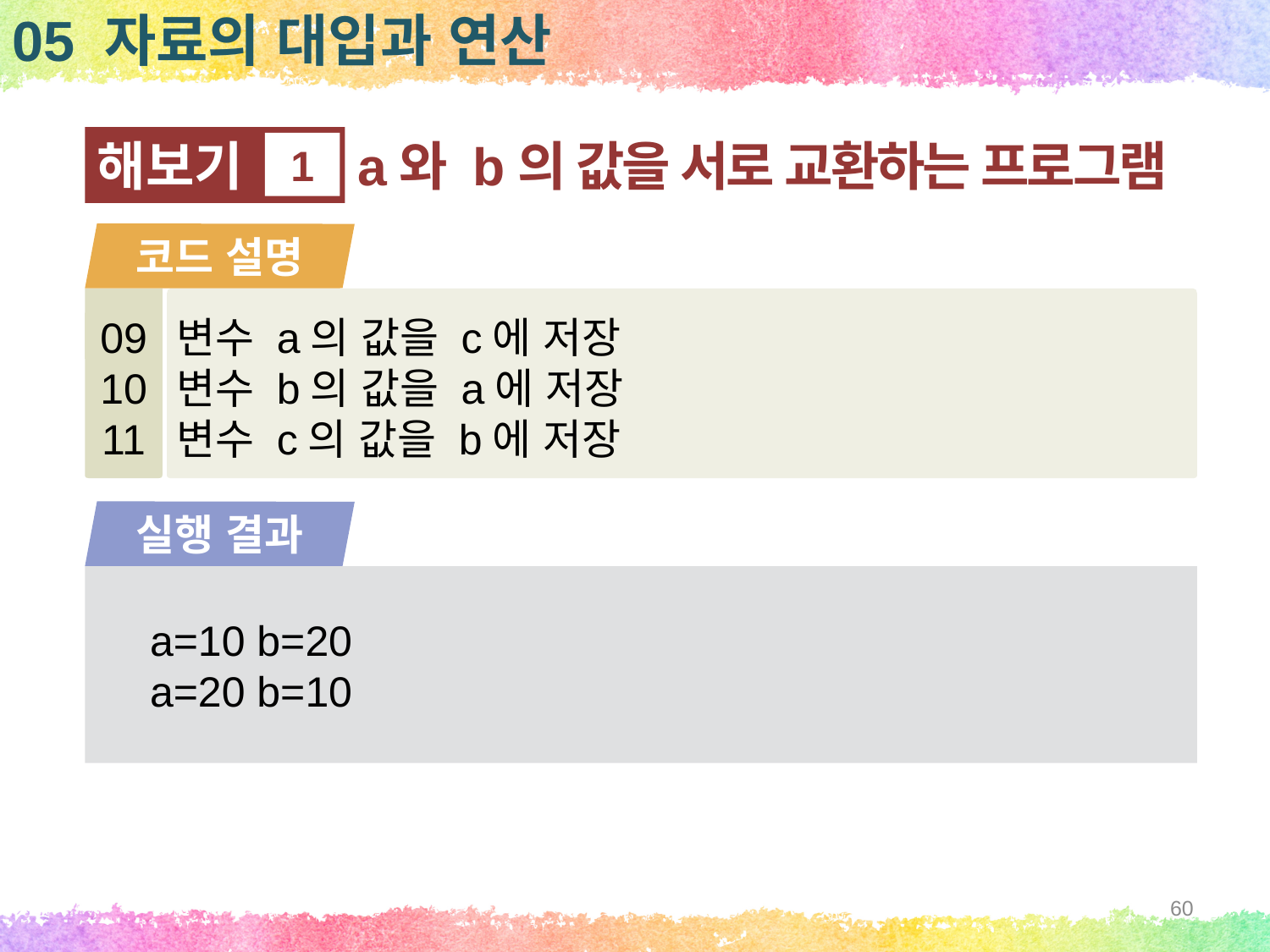

05 자료의 대입과 연산
해보기
1
a와 b의 값을 서로 교환하는 프로그램
코드 설명

09
10
11
변수 a의 값을 c에 저장
변수 b의 값을 a에 저장
변수 c의 값을 b에 저장
실행 결과
a=10 b=20
a=20 b=10
60